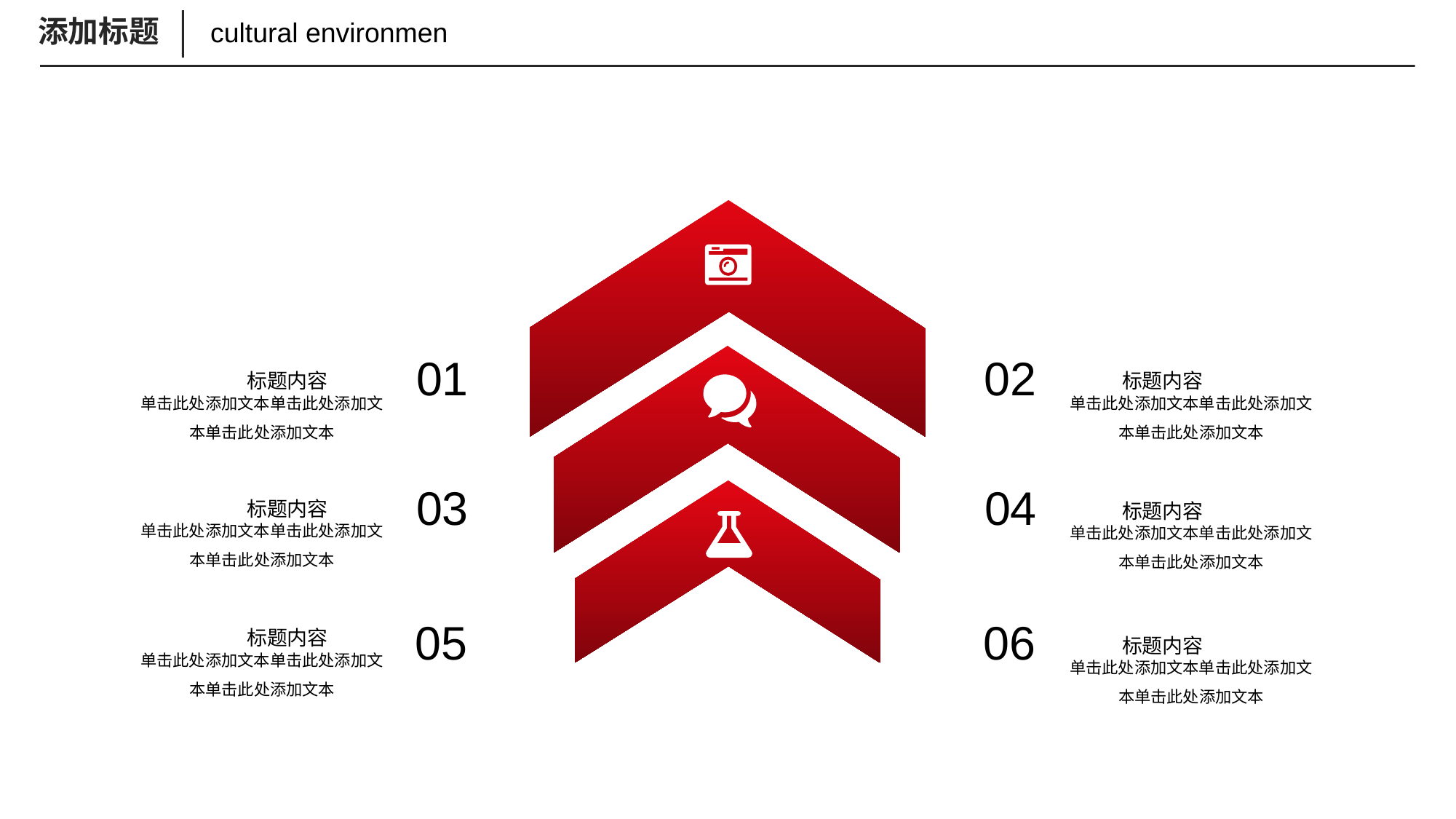

添加标题
cultural environmen

01
02
标题内容
标题内容
单击此处添加文本单击此处添加文本单击此处添加文本
单击此处添加文本单击此处添加文本单击此处添加文本
03
04
标题内容
标题内容
单击此处添加文本单击此处添加文本单击此处添加文本
单击此处添加文本单击此处添加文本单击此处添加文本
05
06
标题内容
标题内容
单击此处添加文本单击此处添加文本单击此处添加文本
单击此处添加文本单击此处添加文本单击此处添加文本